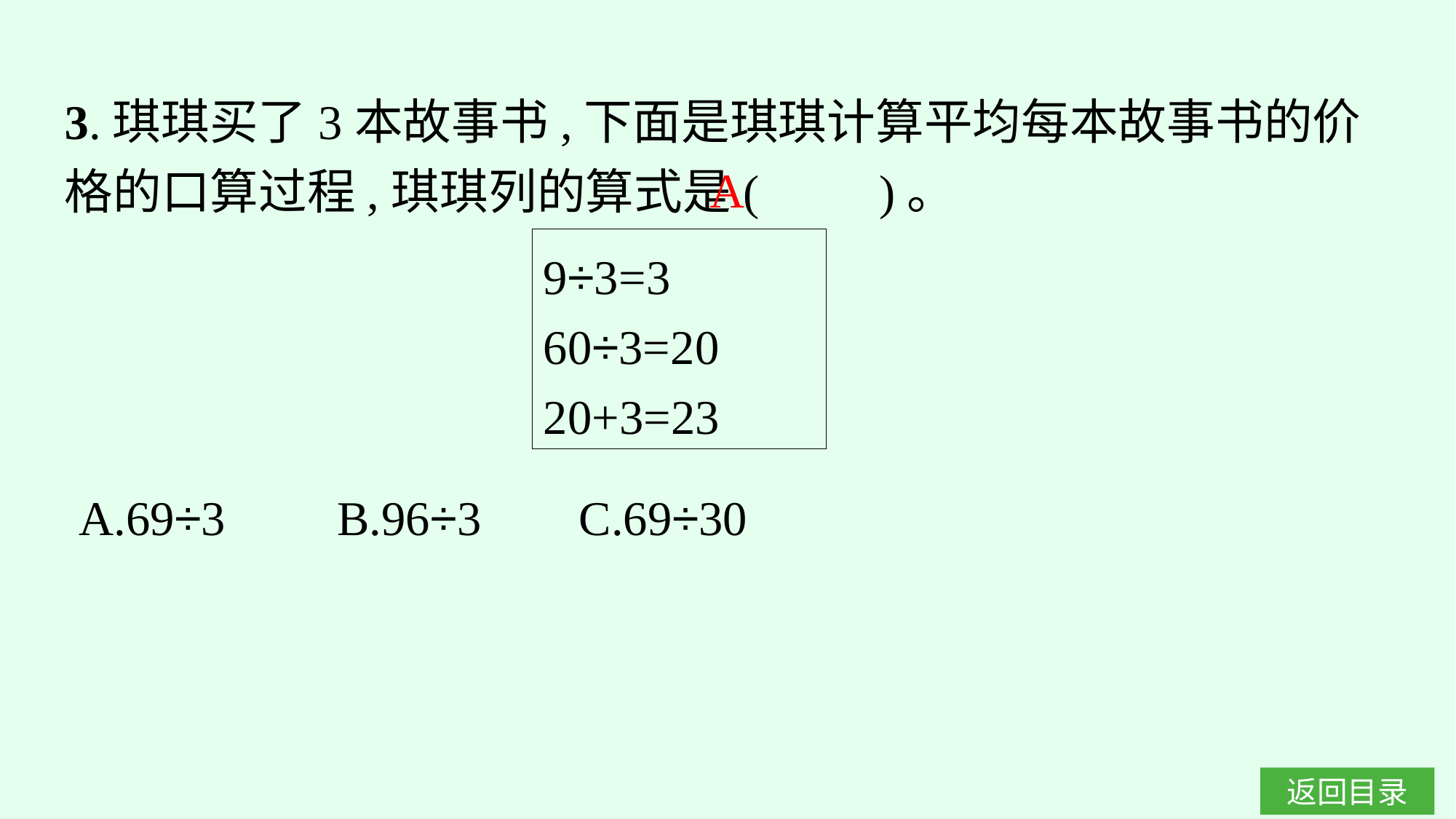

3.琪琪买了3本故事书,下面是琪琪计算平均每本故事书的价格的口算过程,琪琪列的算式是(　　)。
A
9÷3=3
60÷3=20
20+3=23
A.69÷3	B.96÷3	C.69÷30